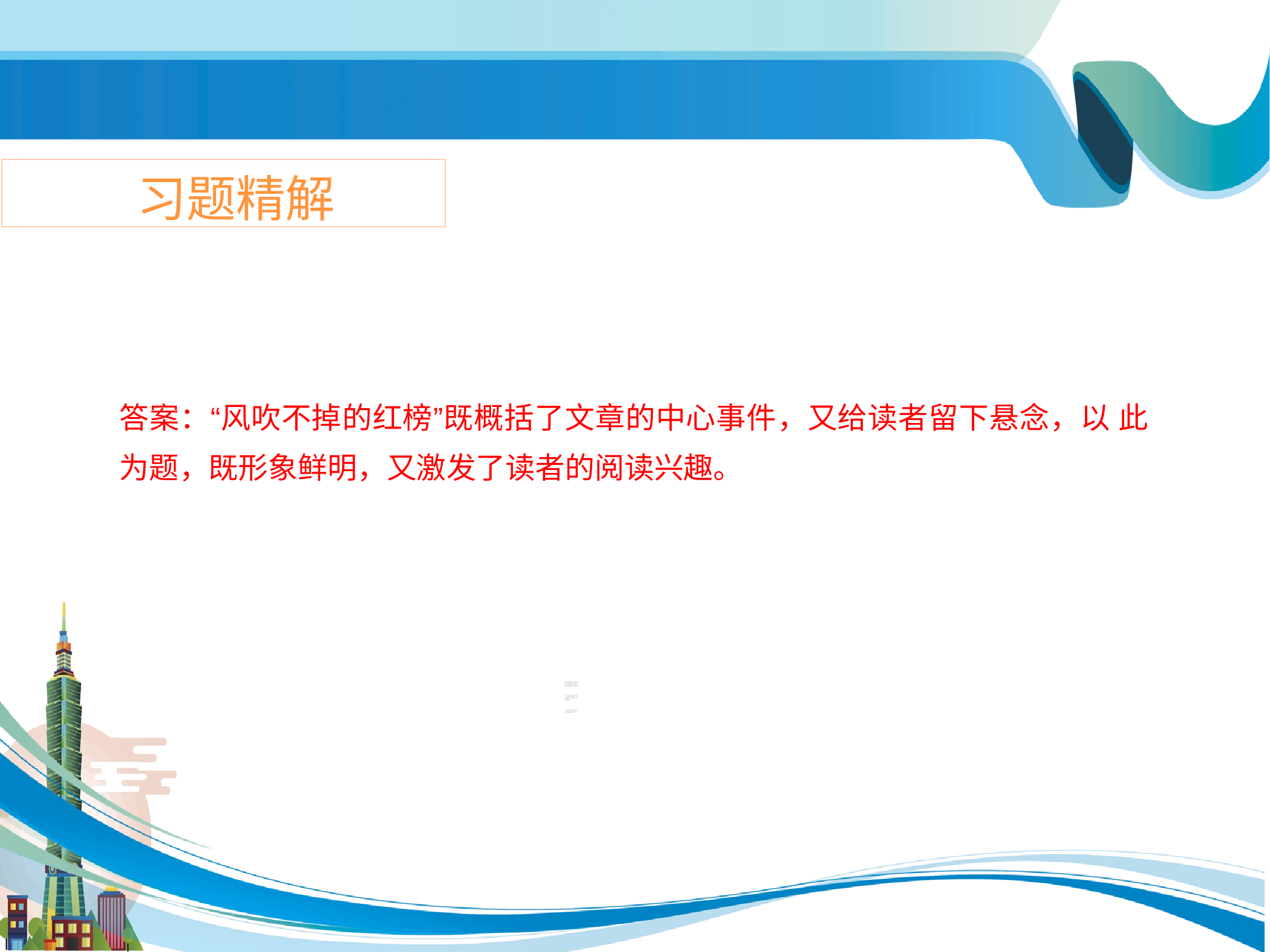

习题精解
答案：“风吹不掉的红榜”既概括了文章的中心事件，又给读者留下悬念，以 此为题，既形象鲜明，又激发了读者的阅读兴趣。